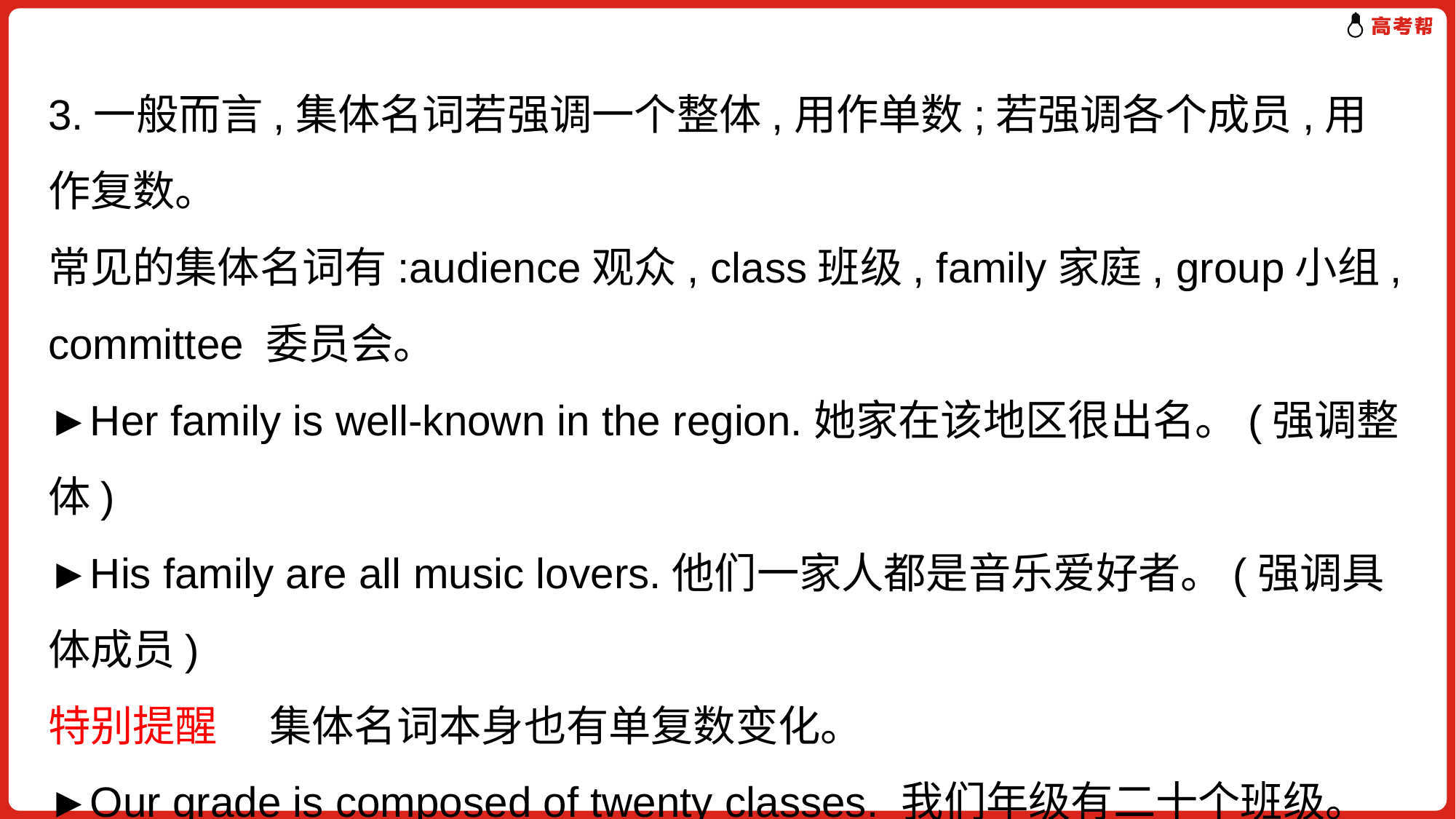

3.一般而言,集体名词若强调一个整体,用作单数;若强调各个成员,用作复数。
常见的集体名词有:audience观众, class班级, family家庭, group小组, committee 委员会。
►Her family is well-known in the region.她家在该地区很出名。(强调整体)
►His family are all music lovers.他们一家人都是音乐爱好者。(强调具体成员)
特别提醒　 集体名词本身也有单复数变化。
►Our grade is composed of twenty classes. 我们年级有二十个班级。